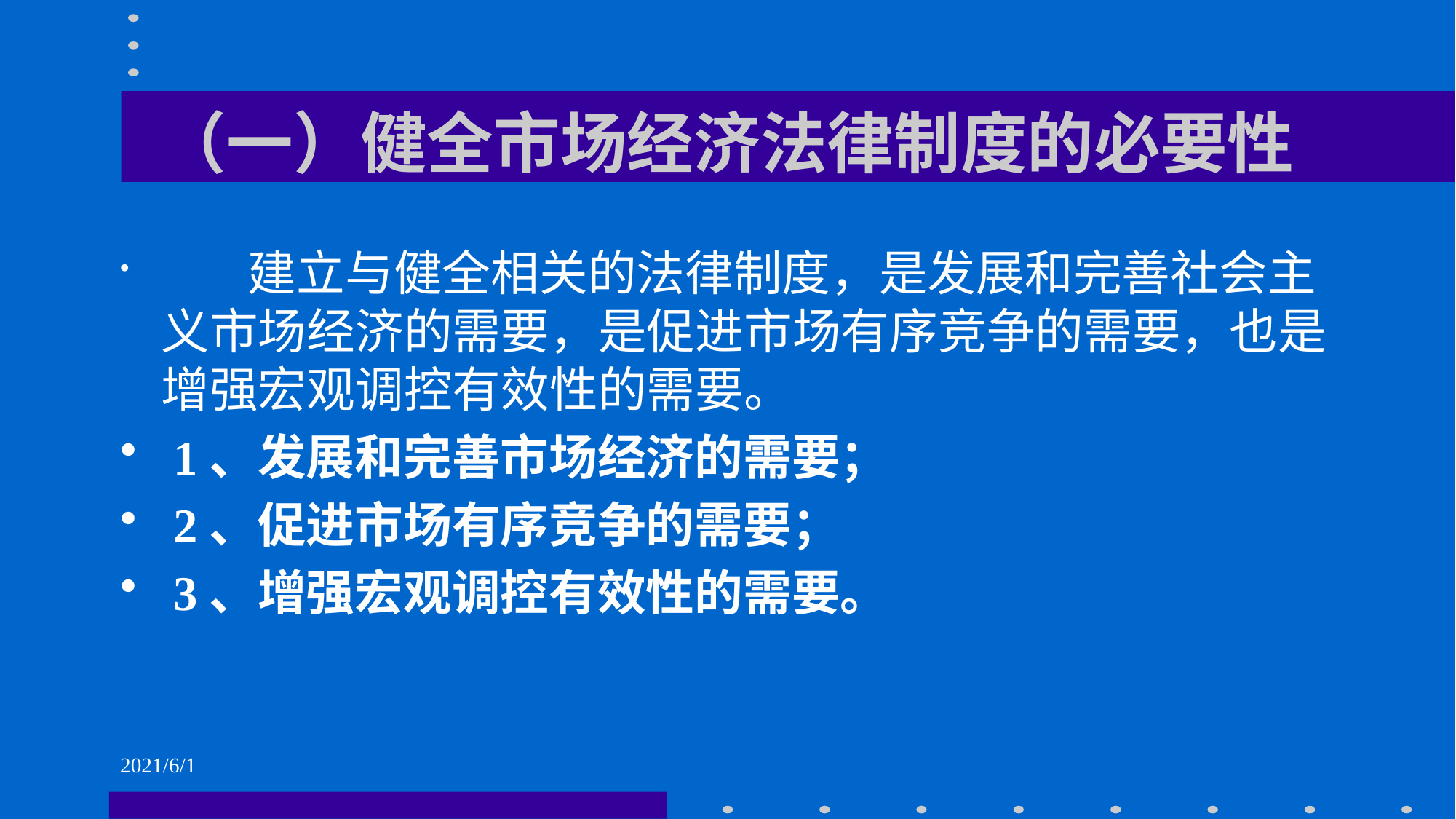

# （一）健全市场经济法律制度的必要性
             建立与健全相关的法律制度，是发展和完善社会主义市场经济的需要，是促进市场有序竞争的需要，也是增强宏观调控有效性的需要。
 1、发展和完善市场经济的需要；
 2、促进市场有序竞争的需要；
 3、增强宏观调控有效性的需要。
2021/6/1